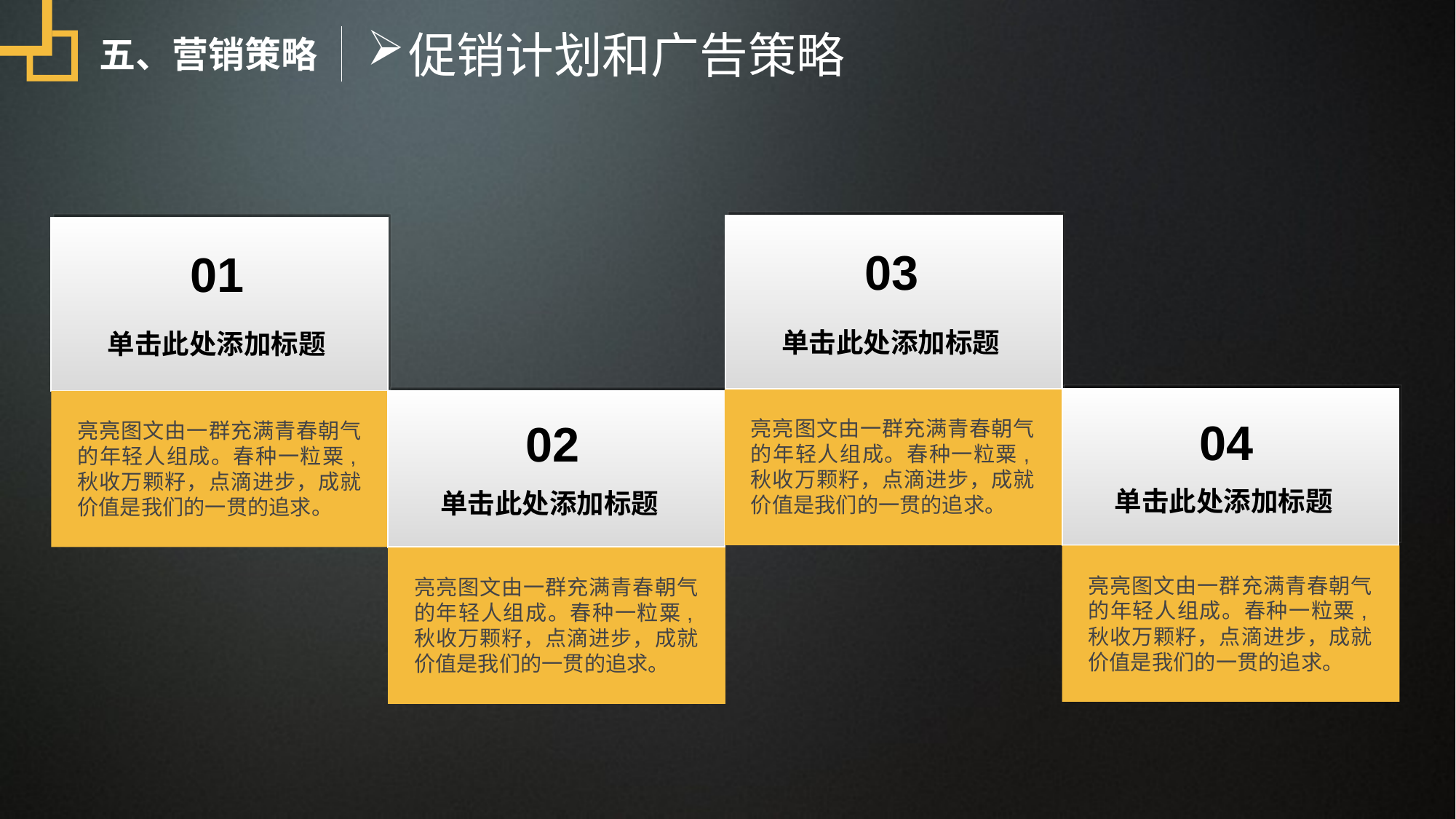

促销计划和广告策略
五、营销策略

03
01
单击此处添加标题
单击此处添加标题

04
02
亮亮图文由一群充满青春朝气的年轻人组成。春种一粒粟,秋收万颗籽，点滴进步，成就价值是我们的一贯的追求。
亮亮图文由一群充满青春朝气的年轻人组成。春种一粒粟,秋收万颗籽，点滴进步，成就价值是我们的一贯的追求。
单击此处添加标题
单击此处添加标题

亮亮图文由一群充满青春朝气的年轻人组成。春种一粒粟,秋收万颗籽，点滴进步，成就价值是我们的一贯的追求。
亮亮图文由一群充满青春朝气的年轻人组成。春种一粒粟,秋收万颗籽，点滴进步，成就价值是我们的一贯的追求。